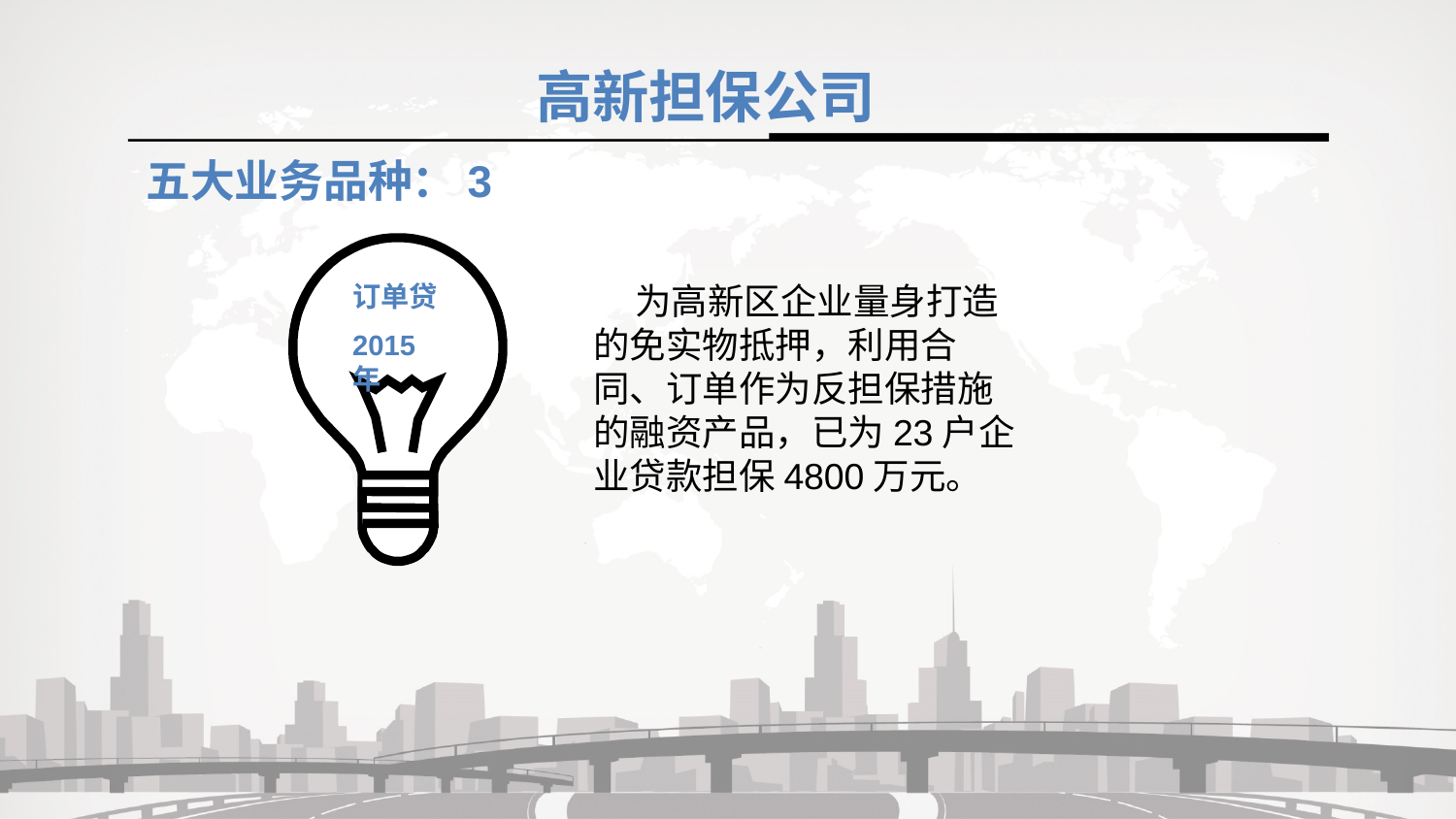

高新担保公司
五大业务品种：3

订单贷
2015年
    为高新区企业量身打造的免实物抵押，利用合同、订单作为反担保措施的融资产品，已为23户企业贷款担保4800万元。